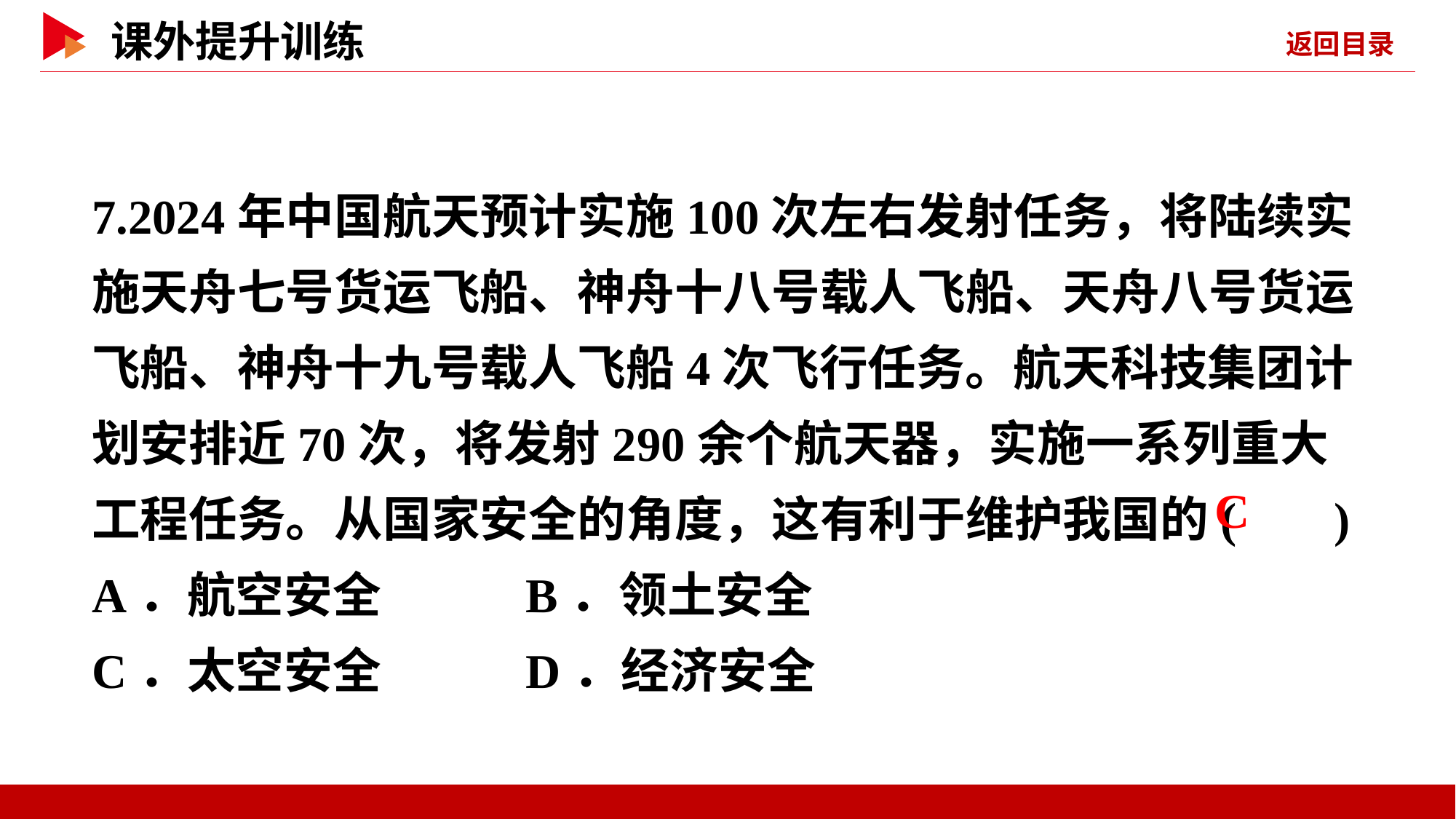

7.2024年中国航天预计实施100次左右发射任务，将陆续实施天舟七号货运飞船、神舟十八号载人飞船、天舟八号货运飞船、神舟十九号载人飞船4次飞行任务。航天科技集团计划安排近70次，将发射290余个航天器，实施一系列重大工程任务。从国家安全的角度，这有利于维护我国的(        )
A．航空安全            B．领土安全
C．太空安全            D．经济安全
   C